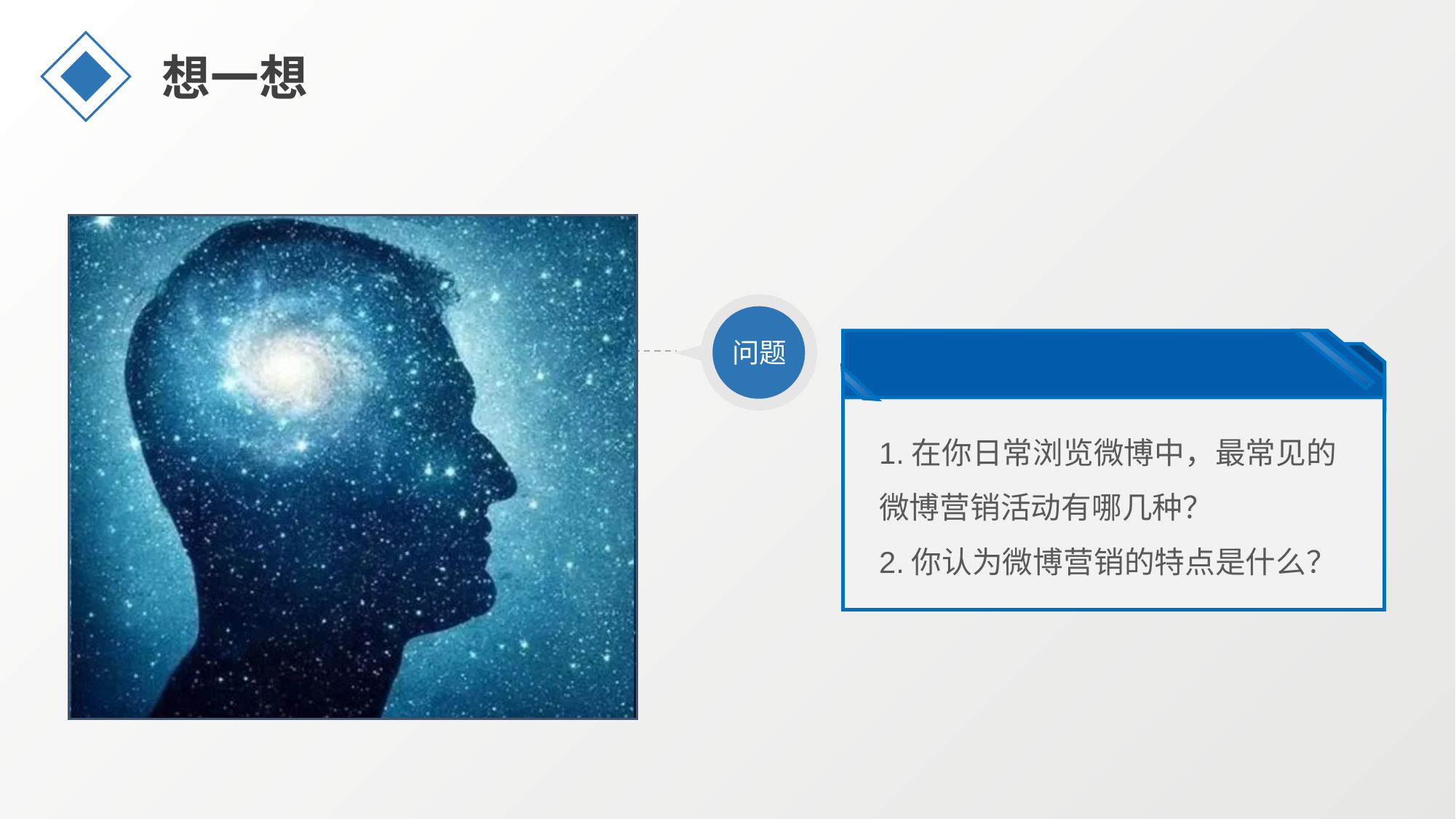

想一想

问题
1.在你日常浏览微博中，最常见的微博营销活动有哪几种？
2.你认为微博营销的特点是什么？